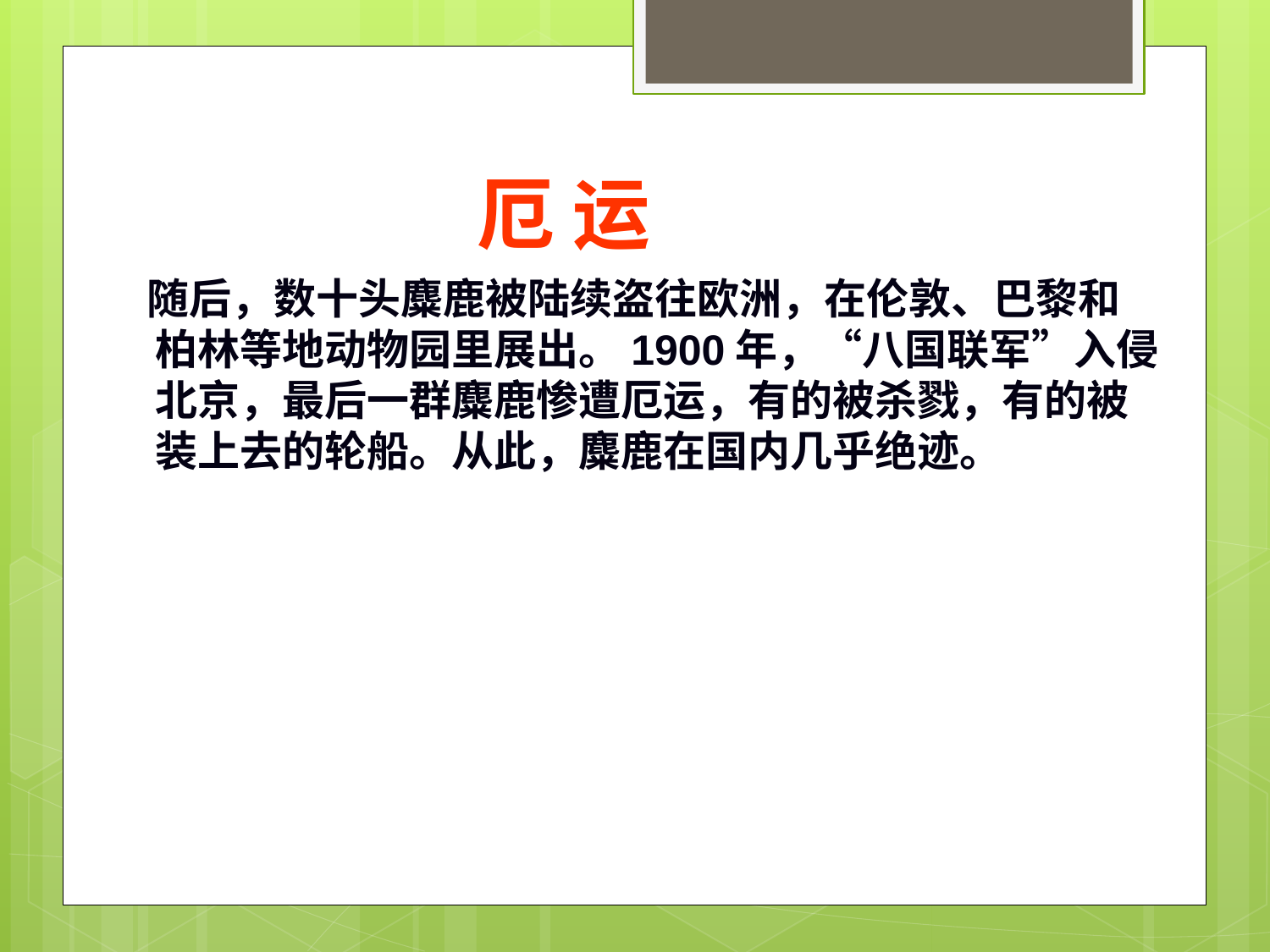

厄 运
  随后，数十头麋鹿被陆续盗往欧洲，在伦敦、巴黎和柏林等地动物园里展出。1900年，“八国联军”入侵北京，最后一群麋鹿惨遭厄运，有的被杀戮，有的被装上去的轮船。从此，麋鹿在国内几乎绝迹。